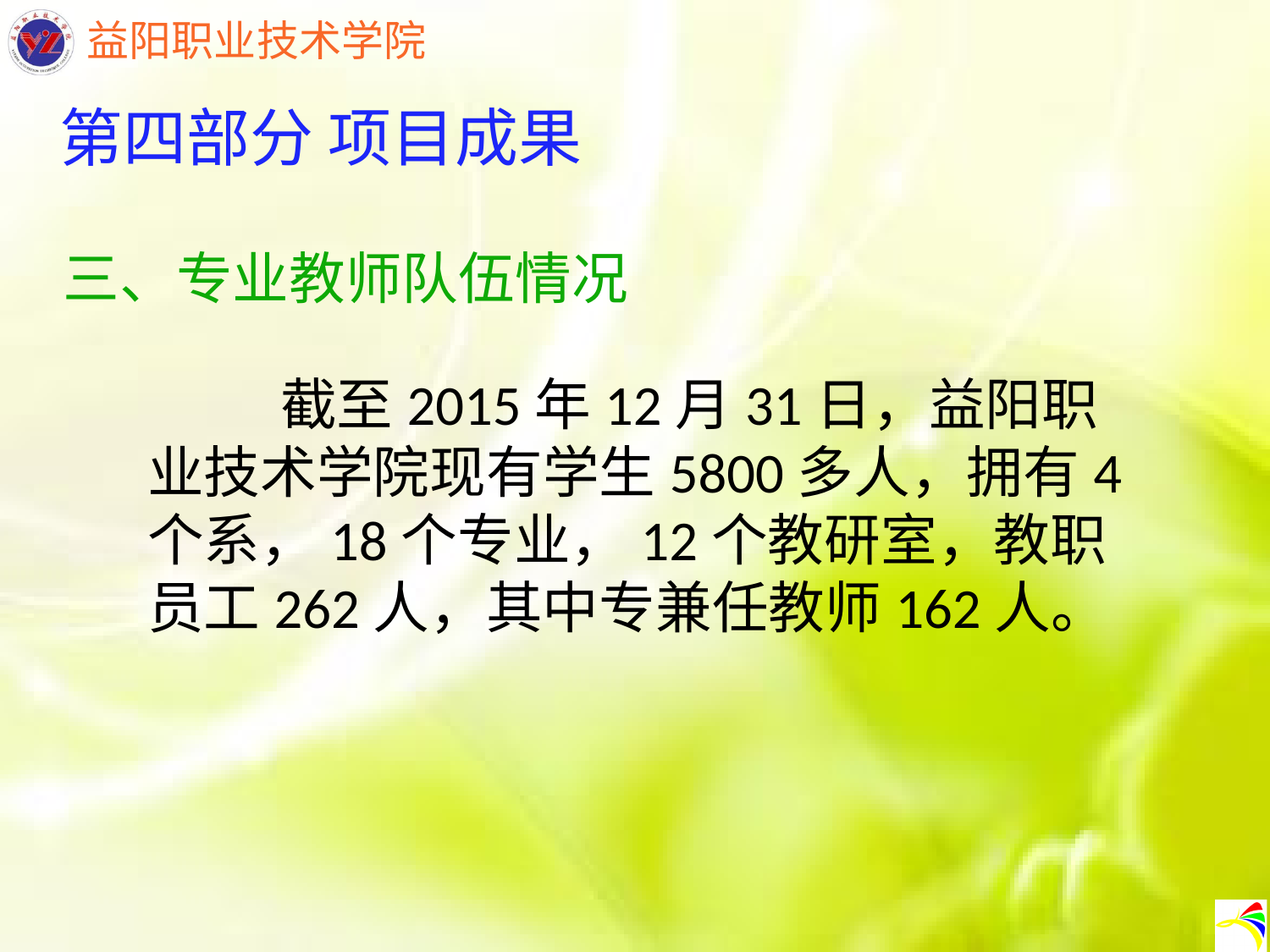

第四部分 项目成果
三、专业教师队伍情况
           截至2015年12月31日，益阳职业技术学院现有学生5800多人，拥有4个系，18个专业，12个教研室，教职员工262人，其中专兼任教师162人。